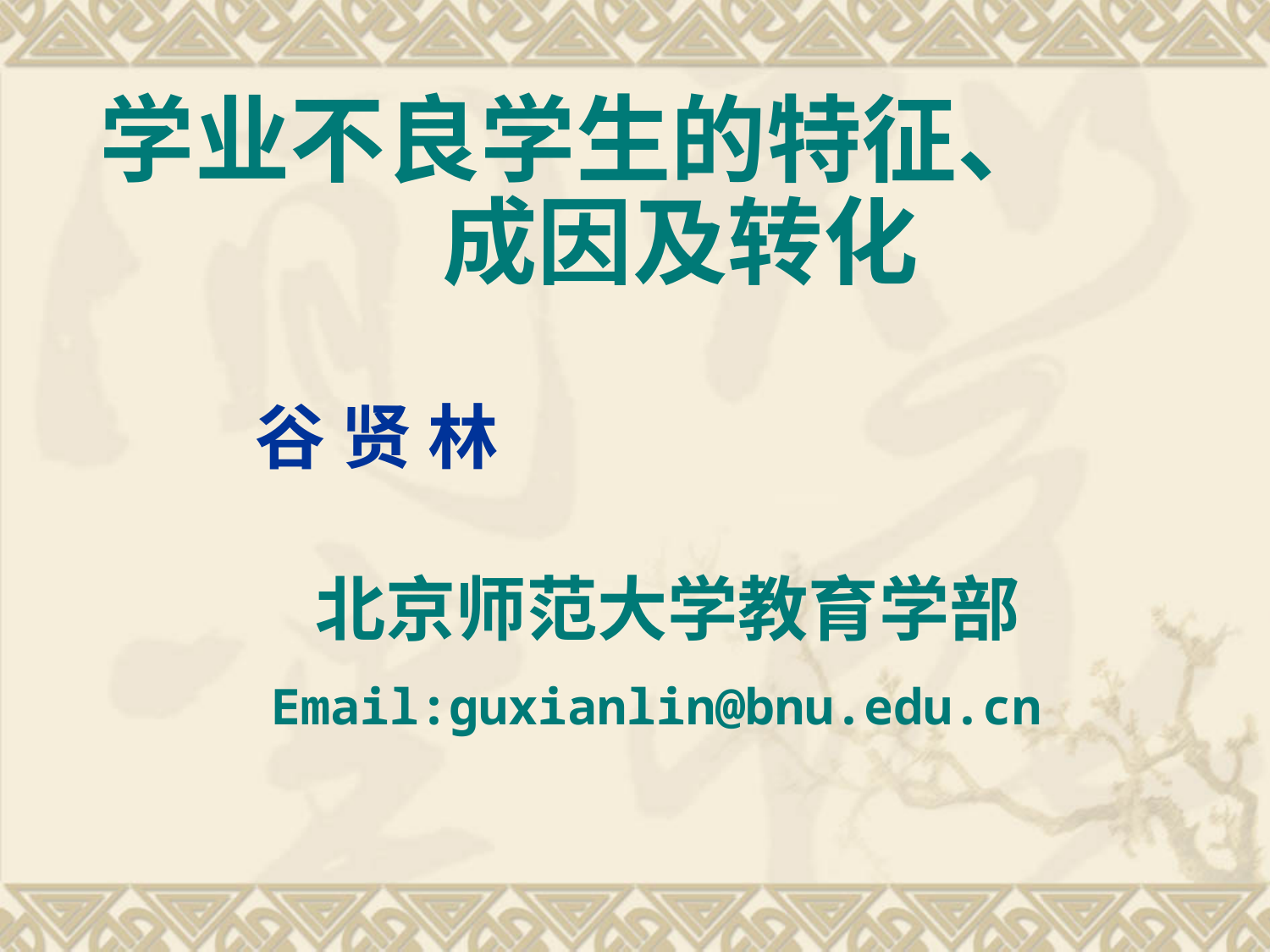

#
      学业不良学生的特征、            成因及转化

              谷 贤 林

   北京师范大学教育学部
  Email:guxianlin@bnu.edu.cn